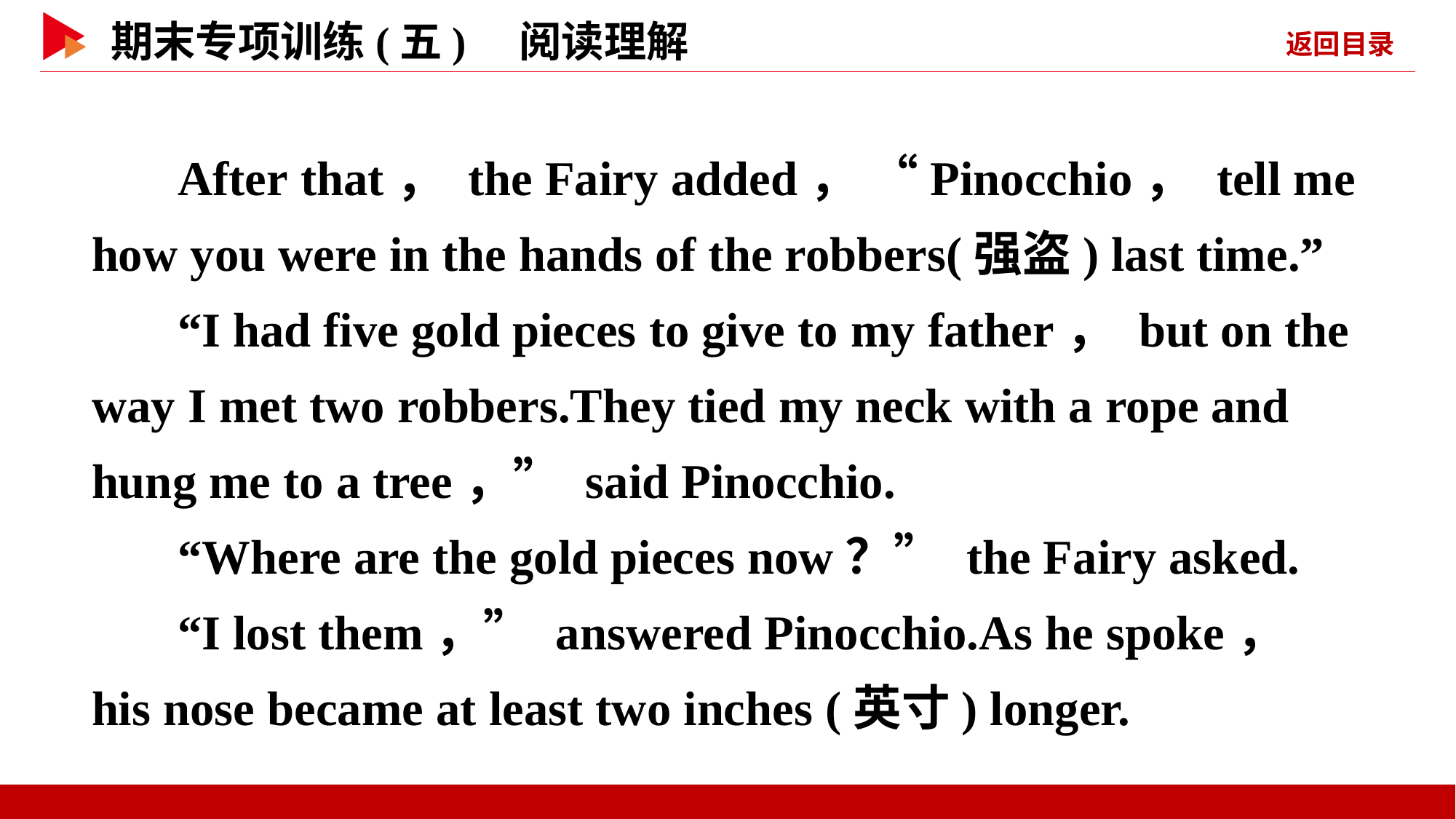

After that， the Fairy added， “Pinocchio， tell me how you were in the hands of the robbers(强盗) last time.”
“I had five gold pieces to give to my father， but on the way I met two robbers.They tied my neck with a rope and hung me to a tree，” said Pinocchio.
“Where are the gold pieces now？” the Fairy asked.
“I lost them，” answered Pinocchio.As he spoke， his nose became at least two inches (英寸) longer.